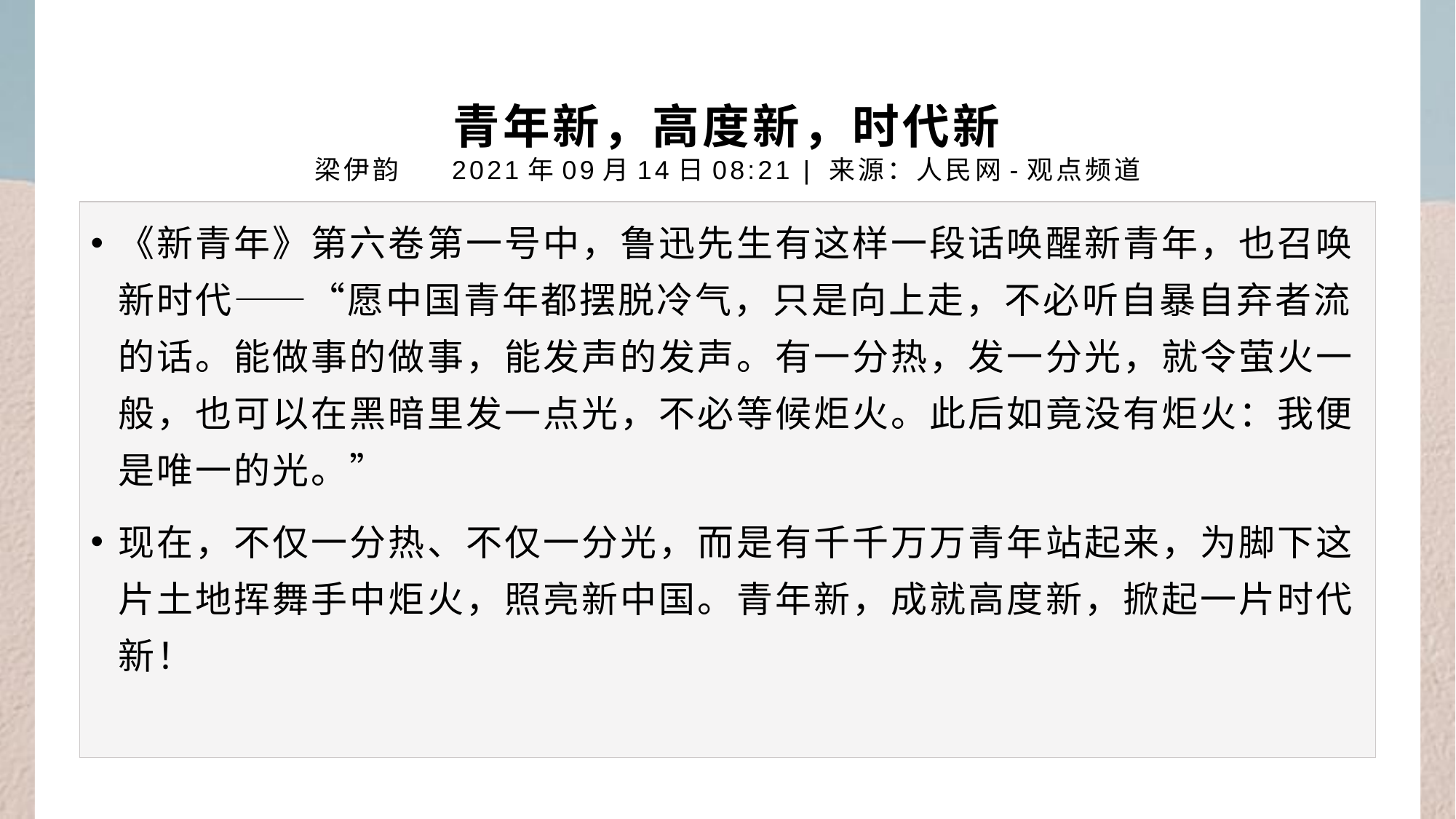

# 青年新，高度新，时代新 梁伊韵     2021年09月14日08:21 | 来源：人民网-观点频道
《新青年》第六卷第一号中，鲁迅先生有这样一段话唤醒新青年，也召唤新时代——“愿中国青年都摆脱冷气，只是向上走，不必听自暴自弃者流的话。能做事的做事，能发声的发声。有一分热，发一分光，就令萤火一般，也可以在黑暗里发一点光，不必等候炬火。此后如竟没有炬火：我便是唯一的光。”
现在，不仅一分热、不仅一分光，而是有千千万万青年站起来，为脚下这片土地挥舞手中炬火，照亮新中国。青年新，成就高度新，掀起一片时代新！